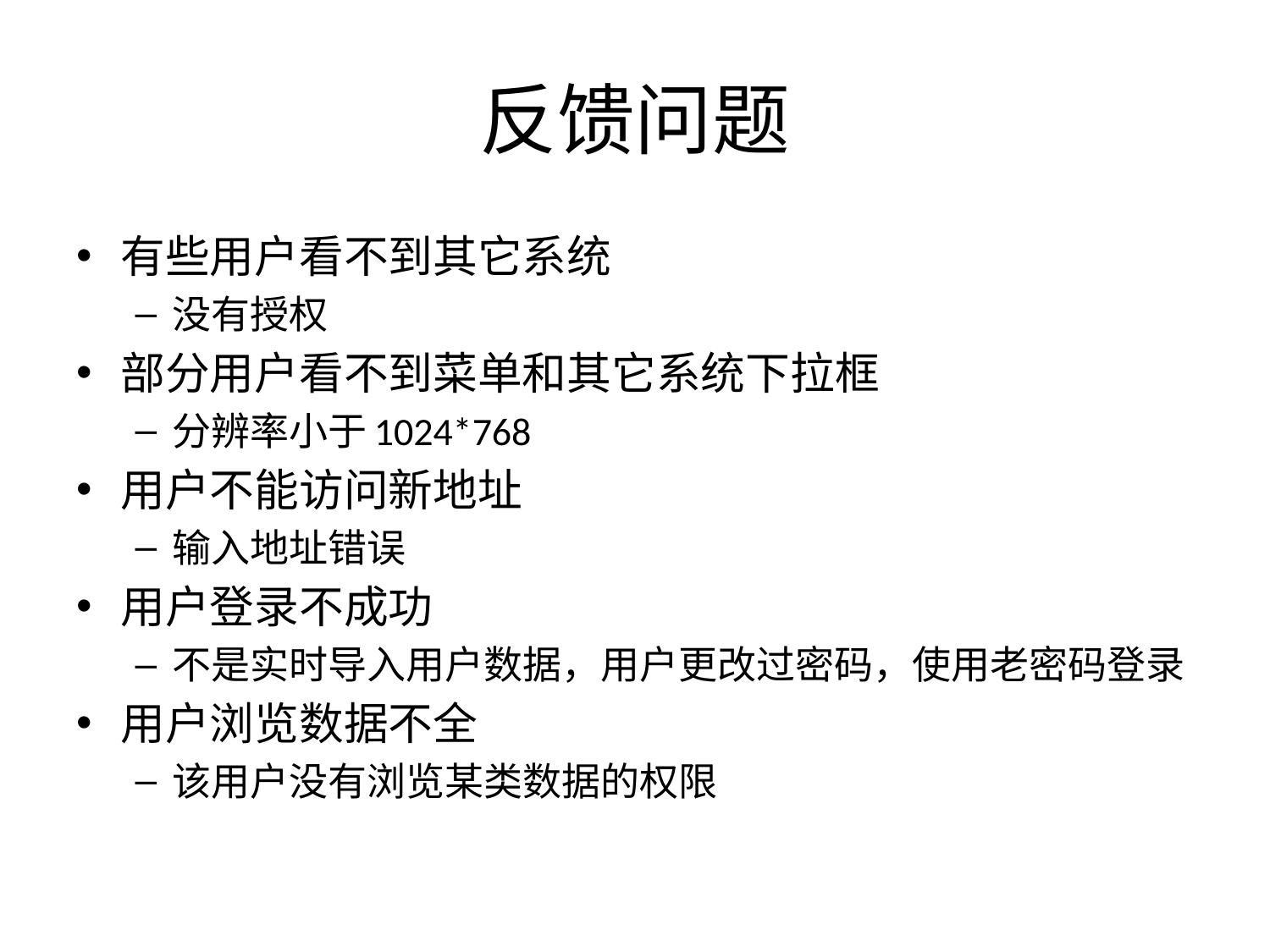

# 反馈问题
有些用户看不到其它系统
没有授权
部分用户看不到菜单和其它系统下拉框
分辨率小于1024*768
用户不能访问新地址
输入地址错误
用户登录不成功
不是实时导入用户数据，用户更改过密码，使用老密码登录
用户浏览数据不全
该用户没有浏览某类数据的权限